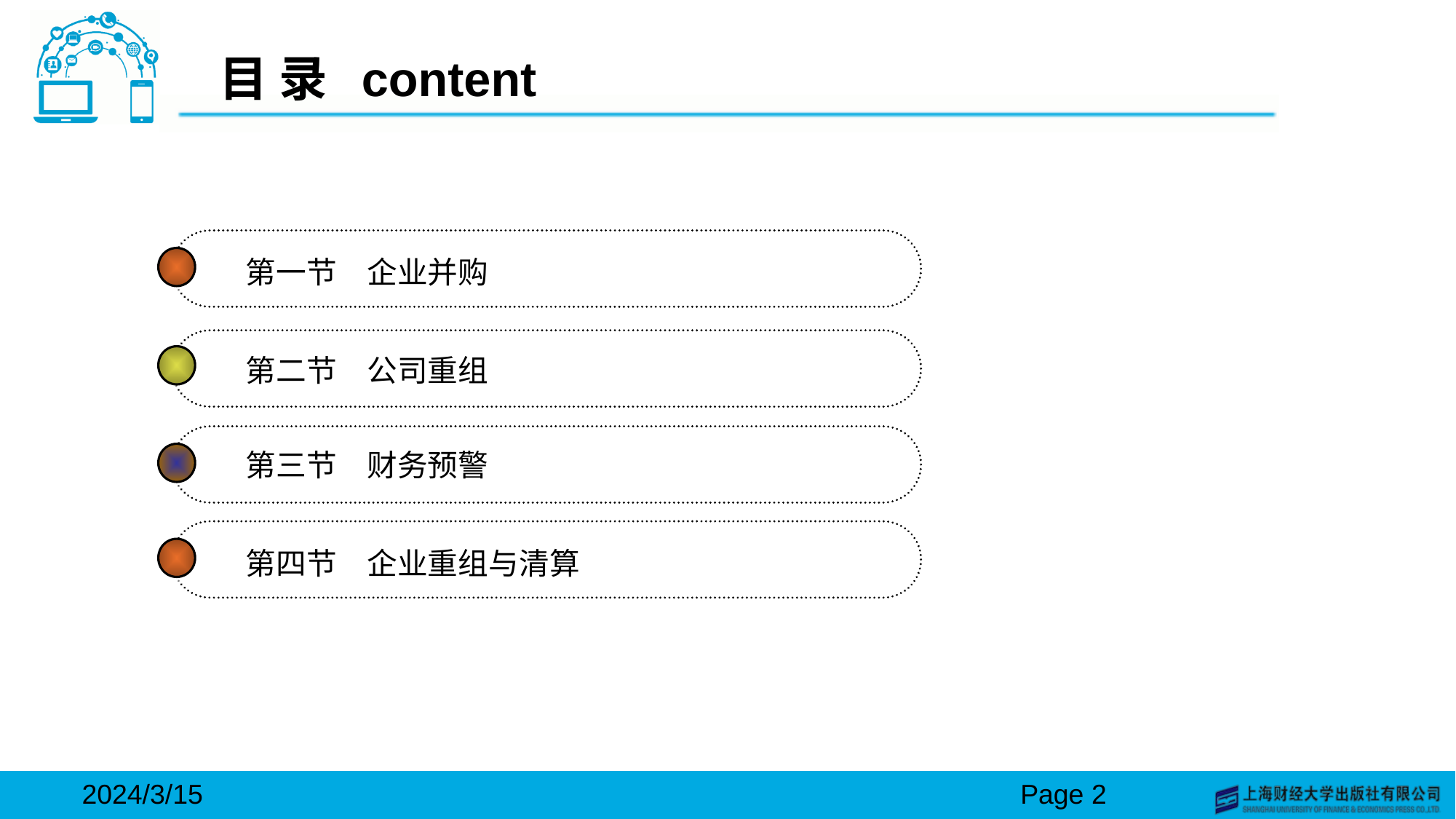

# 目 录  content

第一节　企业并购

第二节　公司重组

第三节　财务预警

第四节　企业重组与清算
2024/3/15
Page 2